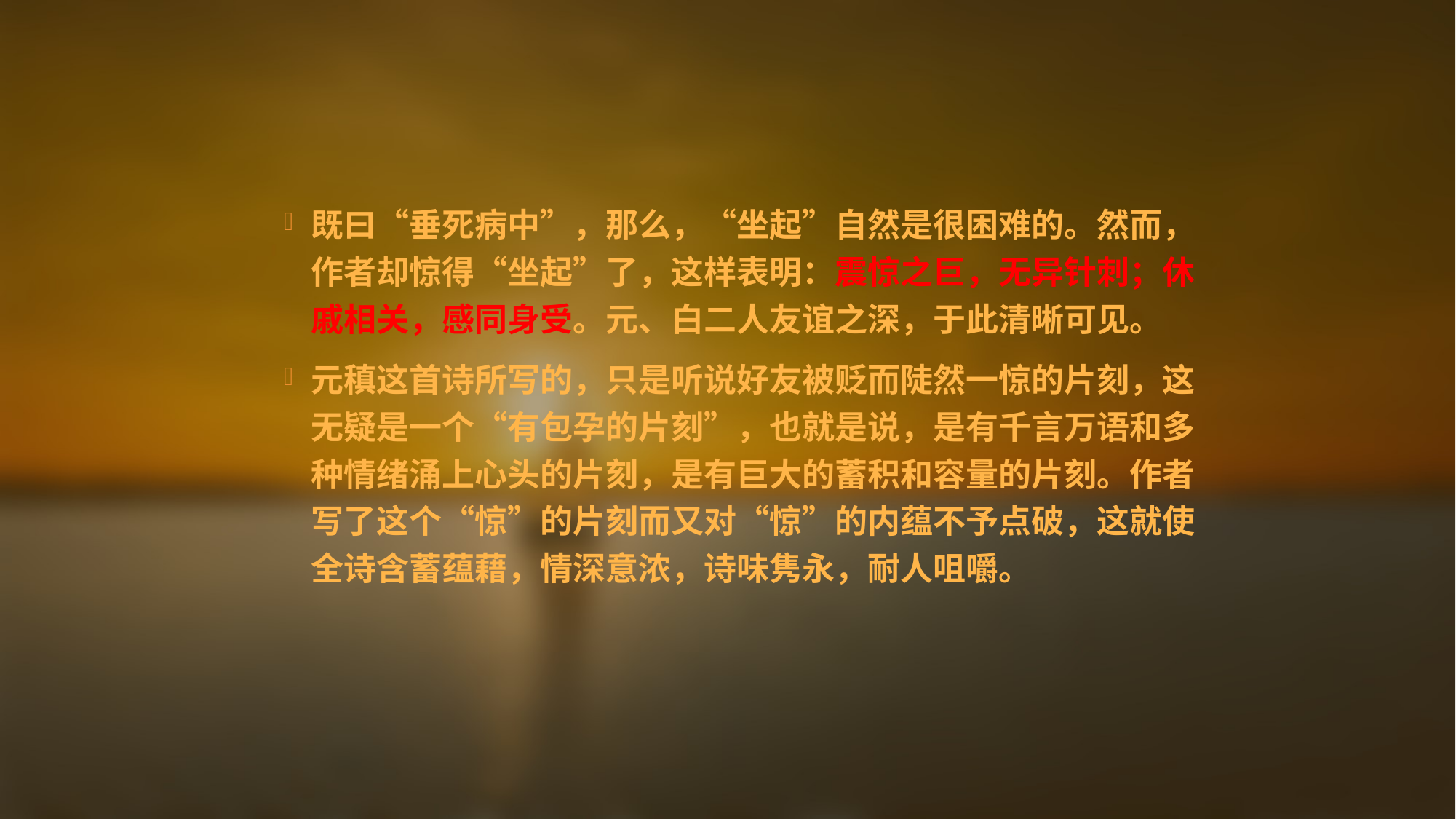

# 既曰“垂死病中”，那么，“坐起”自然是很困难的。然而，作者却惊得“坐起”了，这样表明：震惊之巨，无异针刺；休戚相关，感同身受。元、白二人友谊之深，于此清晰可见。
元稹这首诗所写的，只是听说好友被贬而陡然一惊的片刻，这无疑是一个“有包孕的片刻”，也就是说，是有千言万语和多种情绪涌上心头的片刻，是有巨大的蓄积和容量的片刻。作者写了这个“惊”的片刻而又对“惊”的内蕴不予点破，这就使全诗含蓄蕴藉，情深意浓，诗味隽永，耐人咀嚼。